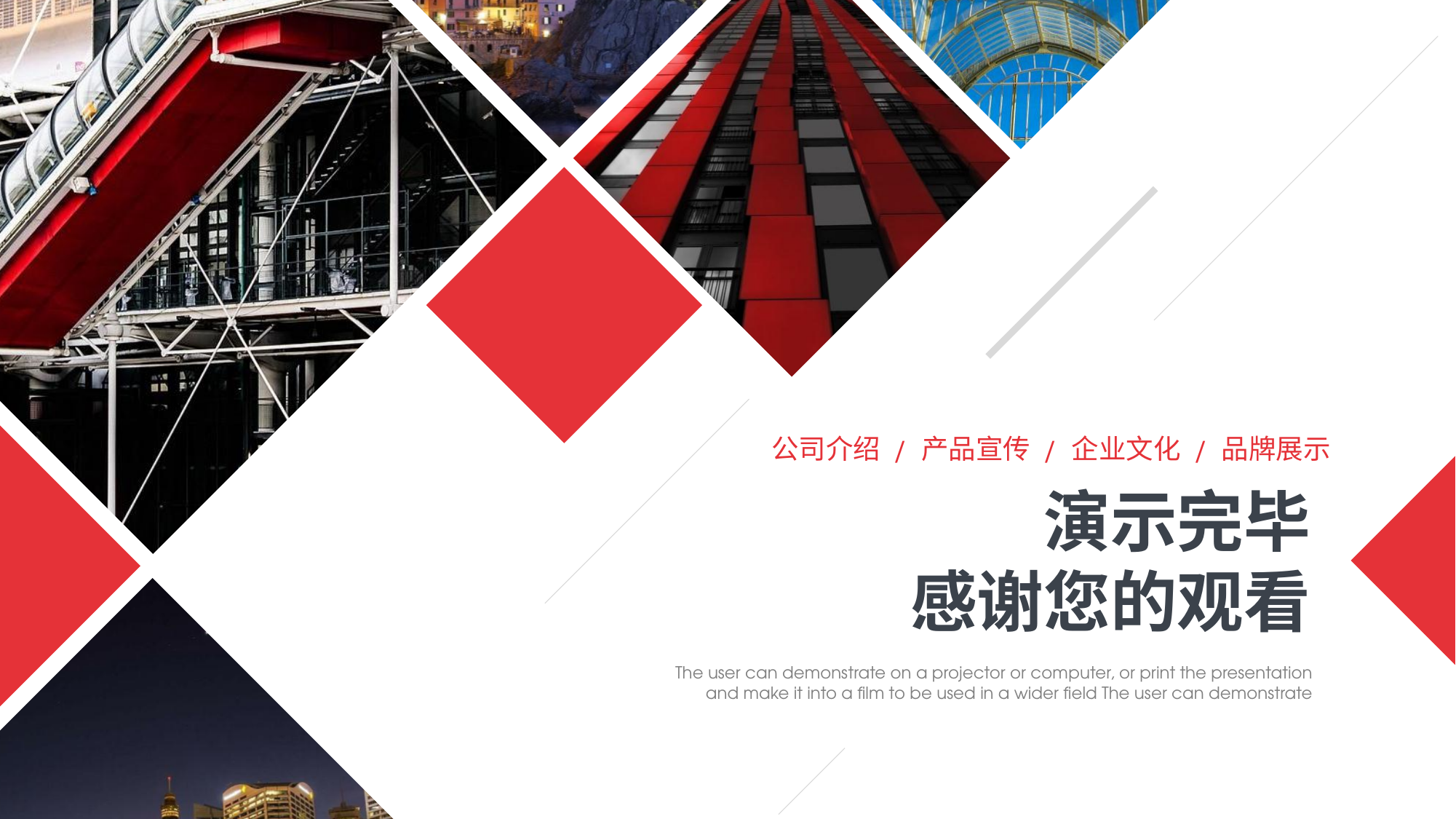

公司介绍 / 产品宣传 / 企业文化 / 品牌展示
演示完毕
感谢您的观看

The user can demonstrate on a projector or computer, or print the presentation and make it into a film to be used in a wider field The user can demonstrate